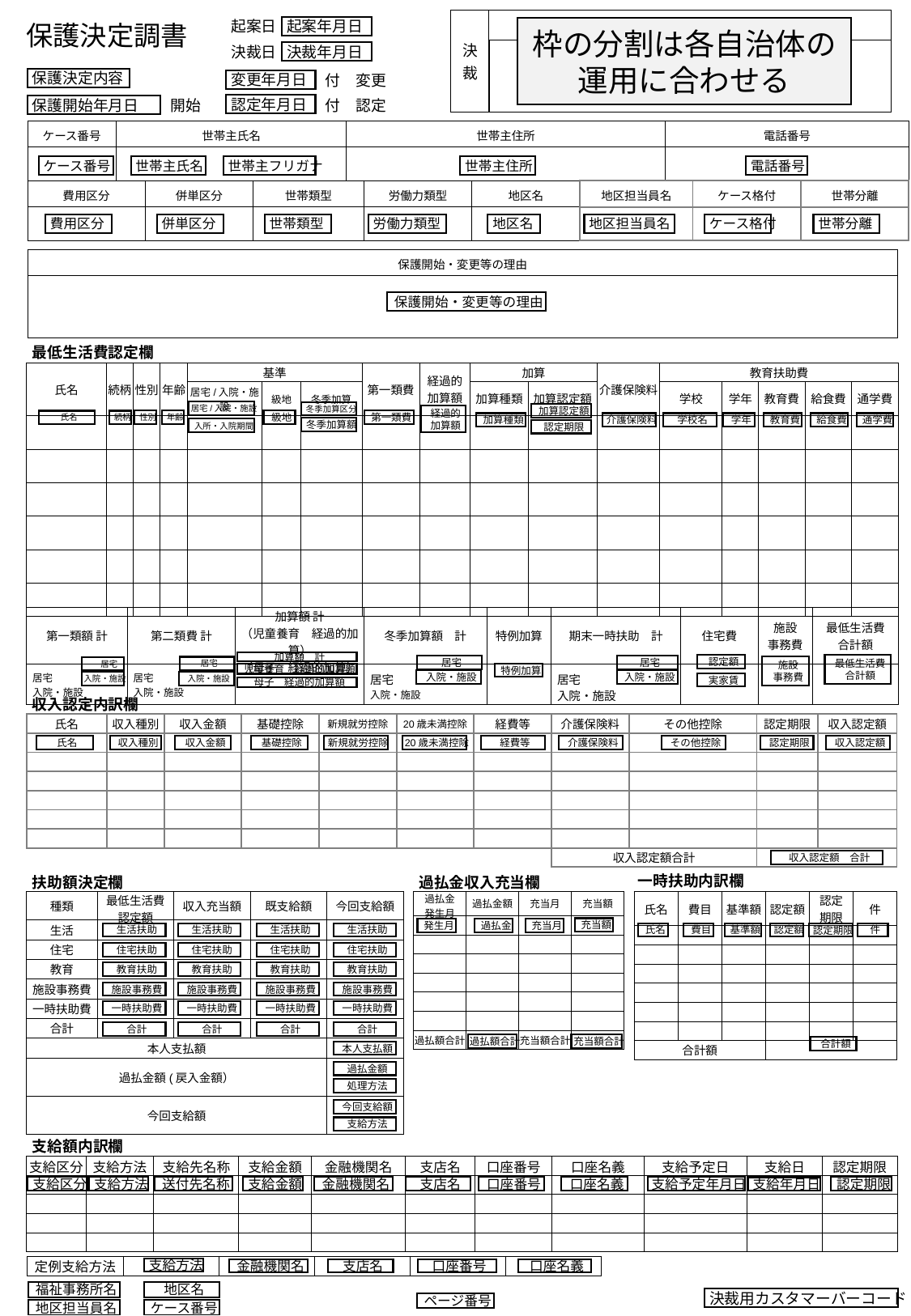

| 決裁 |  |
| --- | --- |
|  |  |
保護決定調書
起案日
起案年月日
枠の分割は各自治体の運用に合わせる
決裁日
決裁年月日
保護決定内容
変更年月日
付　変更
認定年月日
開始
付　認定
保護開始年月日
| ケース番号 | 世帯主氏名 |  |  | 世帯主住所 |  |  |  | 電話番号 |  |  |
| --- | --- | --- | --- | --- | --- | --- | --- | --- | --- | --- |
|  |  |  |  |  |  |  |  |  |  |  |
| 費用区分 |  | 併単区分 | 世帯類型 |  | 労働力類型 | 地区名 | 地区担当員名 |  | ケース格付 | 世帯分離 |
|  |  |  |  |  |  |  |  |  |  |  |
ケース番号
世帯主氏名
世帯主フリガナ
世帯主住所
電話番号
費用区分
併単区分
世帯類型
労働力類型
地区名
地区担当員名
ケース格付
世帯分離
| 保護開始・変更等の理由 |
| --- |
|  |
保護開始・変更等の理由
最低生活費認定欄
| 氏名 | 続柄 | 性別 | 年齢 | 基準 |  |  | 第一類費 | 経過的 加算額 | 加算 |  | 介護保険料 | 教育扶助費 |  |  |  |  |
| --- | --- | --- | --- | --- | --- | --- | --- | --- | --- | --- | --- | --- | --- | --- | --- | --- |
|  |  |  |  | 居宅/入院・施設 | 級地 | 冬季加算 |  |  | 加算種類 | 加算認定額 |  | 学校 | 学年 | 教育費 | 給食費 | 通学費 |
|  |  |  |  |  |  |  |  |  |  |  |  |  |  |  |  |  |
|  |  |  |  |  |  |  |  |  |  |  |  |  |  |  |  |  |
|  |  |  |  |  |  |  |  |  |  |  |  |  |  |  |  |  |
|  |  |  |  |  |  |  |  |  |  |  |  |  |  |  |  |  |
|  |  |  |  |  |  |  |  |  |  |  |  |  |  |  |  |  |
|  |  |  |  |  |  |  |  |  |  |  |  |  |  |  |  |  |
居宅/入院・施設
冬季加算区分
加算認定額
経過的
加算額
性別
年齢
級地
第一類費
氏名
続柄
加算種類
介護保険料
学校名
学年
教育費
給食費
通学費
冬季加算額
入所・入院期間
認定期限
| 第一類額 計 | 第二類費 計 | 加算額 計 （児童養育　経過的加算） （母子　経過的加算） | 冬季加算額　計 | 特例加算 | 期末一時扶助　計 | 住宅費 | 施設 事務費 | 最低生活費 合計額 |
| --- | --- | --- | --- | --- | --- | --- | --- | --- |
| 居宅 入院・施設 | 居宅 入院・施設 |  | 居宅 入院・施設 |  | 居宅 入院・施設 |  |  |  |
加算額　計
認定額
最低生活費
合計額
居宅
居宅
施設
事務費
居宅
　居宅
特例加算
児童養育　経過的加算額
入院・施設
入院・施設
入院・施設
入院・施設
実家賃
母子　経過的加算額
収入認定内訳欄
| 氏名 | 収入種別 | 収入金額 | 基礎控除 | 新規就労控除 | 20歳未満控除 | 経費等 | 介護保険料 | その他控除 | 認定期限 | 収入認定額 |
| --- | --- | --- | --- | --- | --- | --- | --- | --- | --- | --- |
|  |  |  |  |  |  |  |  |  |  |  |
|  |  |  |  |  |  |  |  |  |  |  |
|  |  |  |  |  |  |  |  |  |  |  |
|  |  |  |  |  |  |  |  |  |  |  |
|  |  |  |  |  |  |  |  |  |  |  |
|  |  |  |  |  |  |  |  |  |  |  |
|  |  |  |  |  |  |  | 収入認定額合計 |  |  |  |
認定期限
氏名
収入種別
収入金額
基礎控除
新規就労控除
20歳未満控除
経費等
介護保険料
その他控除
収入認定額
収入認定額　合計
一時扶助内訳欄
扶助額決定欄
過払金収入充当欄
| 種類 | 最低生活費 認定額 | 収入充当額 | 既支給額 | 今回支給額 |
| --- | --- | --- | --- | --- |
| 生活 |  |  |  |  |
| 住宅 |  |  |  |  |
| 教育 |  |  |  |  |
| 施設事務費 |  |  |  |  |
| 一時扶助費 |  |  |  |  |
| 合計 |  |  |  |  |
| 本人支払額 |  |  |  |  |
| 過払金額(戻入金額） |  |  |  |  |
| 今回支給額 |  |  |  |  |
| 過払金 発生月 | 過払金額 | 充当月 | 充当額 |
| --- | --- | --- | --- |
|  |  |  |  |
|  |  |  |  |
|  |  |  |  |
|  |  |  |  |
|  |  |  |  |
|  |  |  |  |
| 過払額合計 |  | 充当額合計 |  |
| 氏名 | 費目 | 基準額 | 認定額 | 認定 期限 | 件 |
| --- | --- | --- | --- | --- | --- |
|  |  |  |  |  |  |
|  |  |  |  |  |  |
|  |  |  |  |  |  |
|  |  |  |  |  |  |
|  |  |  |  |  |  |
|  |  |  |  |  |  |
| 合計額 |  |  |  |  |  |
充当額
発生月
過払金
充当月
氏名
件
生活扶助
生活扶助
生活扶助
生活扶助
費目
基準額
認定額
認定期限
住宅扶助
住宅扶助
住宅扶助
住宅扶助
教育扶助
教育扶助
教育扶助
教育扶助
施設事務費
施設事務費
施設事務費
施設事務費
一時扶助費
一時扶助費
一時扶助費
一時扶助費
合計
合計
合計
合計
過払額合計
充当額合計
合計額
本人支払額
過払金額
処理方法
今回支給額
支給方法
支給額内訳欄
| 支給区分 | 支給方法 | 支給先名称 | 支給金額 | 金融機関名 | 支店名 | 口座番号 | 口座名義 | 支給予定日 | 支給日 | 認定期限 |
| --- | --- | --- | --- | --- | --- | --- | --- | --- | --- | --- |
|  |  |  |  |  |  |  |  |  |  |  |
|  |  |  |  |  |  |  |  |  |  |  |
|  |  |  |  |  |  |  |  |  |  |  |
|  |  |  |  |  |  |  |  |  |  |  |
支給区分
支給方法
送付先名称
支給金額
金融機関名
支店名
口座番号
口座名義
支給予定年月日
認定期限
支給年月日
| 定例支給方法 |  |  |  |  |  |
| --- | --- | --- | --- | --- | --- |
支給方法
金融機関名
支店名
口座番号
口座名義
福祉事務所名
地区名
決裁用カスタマーバーコード
ページ番号
ケース番号
地区担当員名